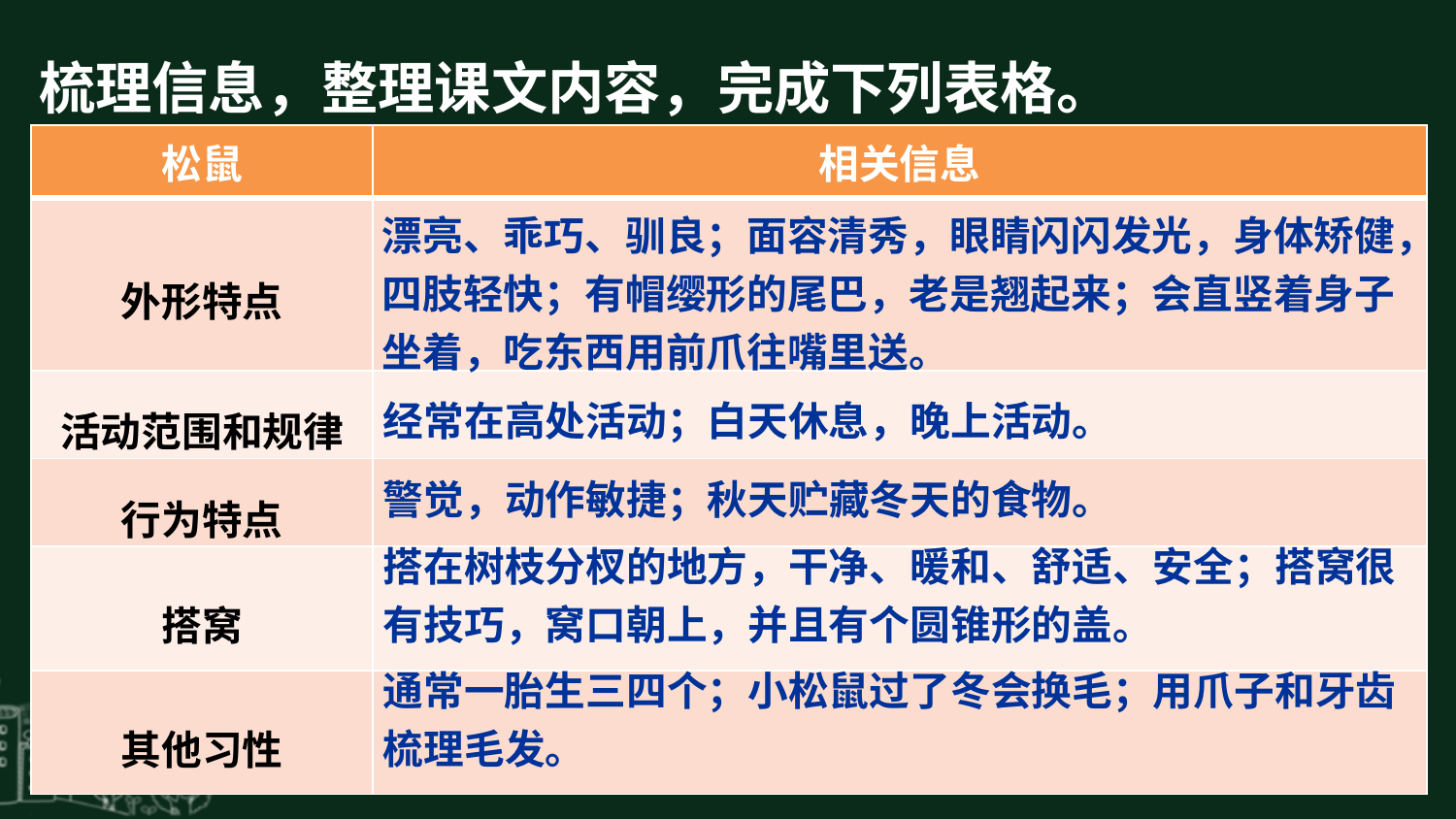

梳理信息，整理课文内容，完成下列表格。
| 松鼠 | 相关信息 |
| --- | --- |
| 外形特点 |  |
| 活动范围和规律 |  |
| 行为特点 |  |
| 搭窝 |  |
| 其他习性 |  |
漂亮、乖巧、驯良；面容清秀，眼睛闪闪发光，身体矫健，四肢轻快；有帽缨形的尾巴，老是翘起来；会直竖着身子坐着，吃东西用前爪往嘴里送。
经常在高处活动；白天休息，晚上活动。
警觉，动作敏捷；秋天贮藏冬天的食物。
搭在树枝分杈的地方，干净、暖和、舒适、安全；搭窝很有技巧，窝口朝上，并且有个圆锥形的盖。
通常一胎生三四个；小松鼠过了冬会换毛；用爪子和牙齿梳理毛发。